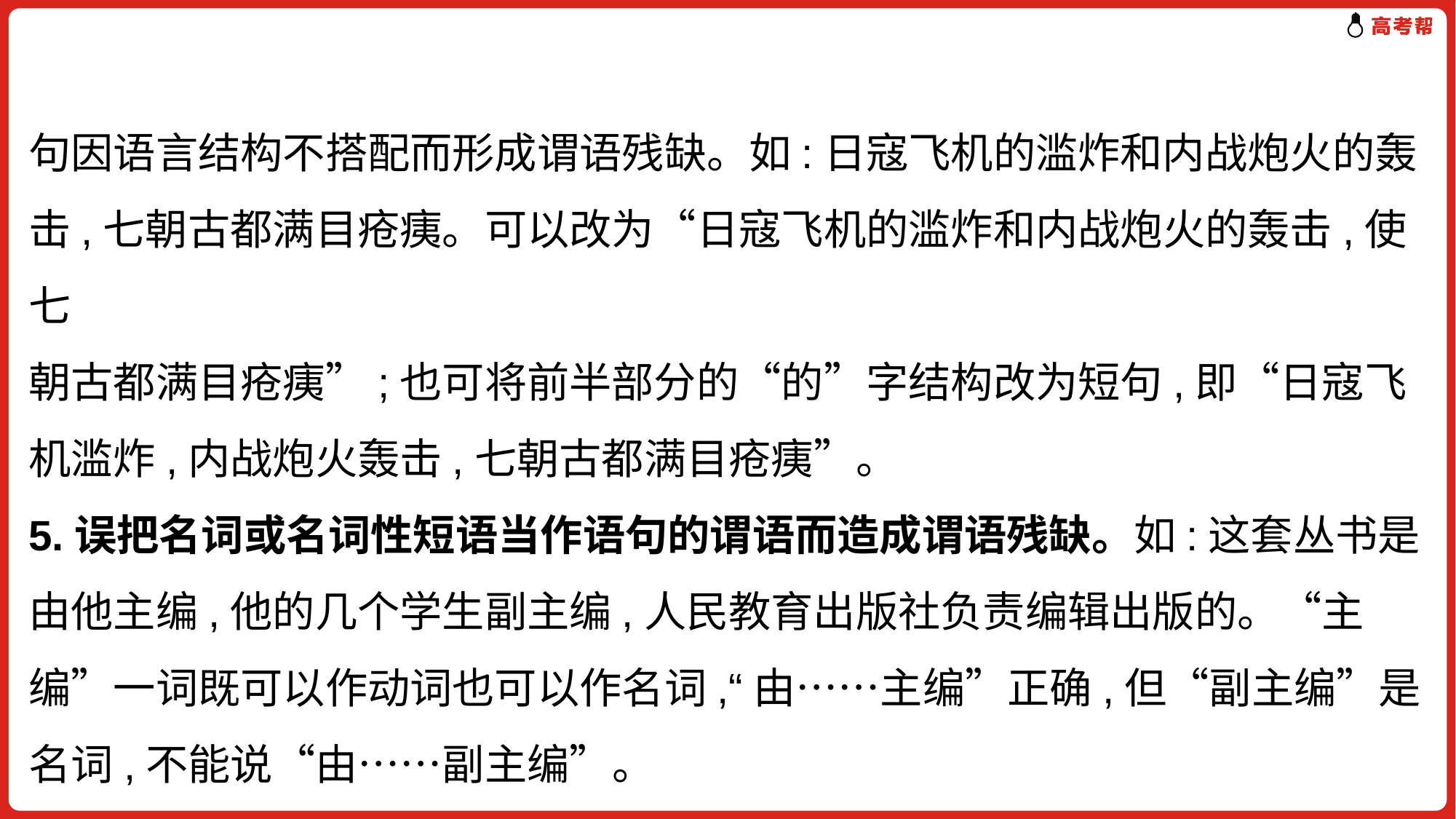

句因语言结构不搭配而形成谓语残缺。如:日寇飞机的滥炸和内战炮火的轰击,七朝古都满目疮痍。可以改为“日寇飞机的滥炸和内战炮火的轰击,使七
朝古都满目疮痍”;也可将前半部分的“的”字结构改为短句,即“日寇飞机滥炸,内战炮火轰击,七朝古都满目疮痍”。
5.误把名词或名词性短语当作语句的谓语而造成谓语残缺。如:这套丛书是由他主编,他的几个学生副主编,人民教育出版社负责编辑出版的。“主编”一词既可以作动词也可以作名词,“由……主编”正确,但“副主编”是名词,不能说“由……副主编”。